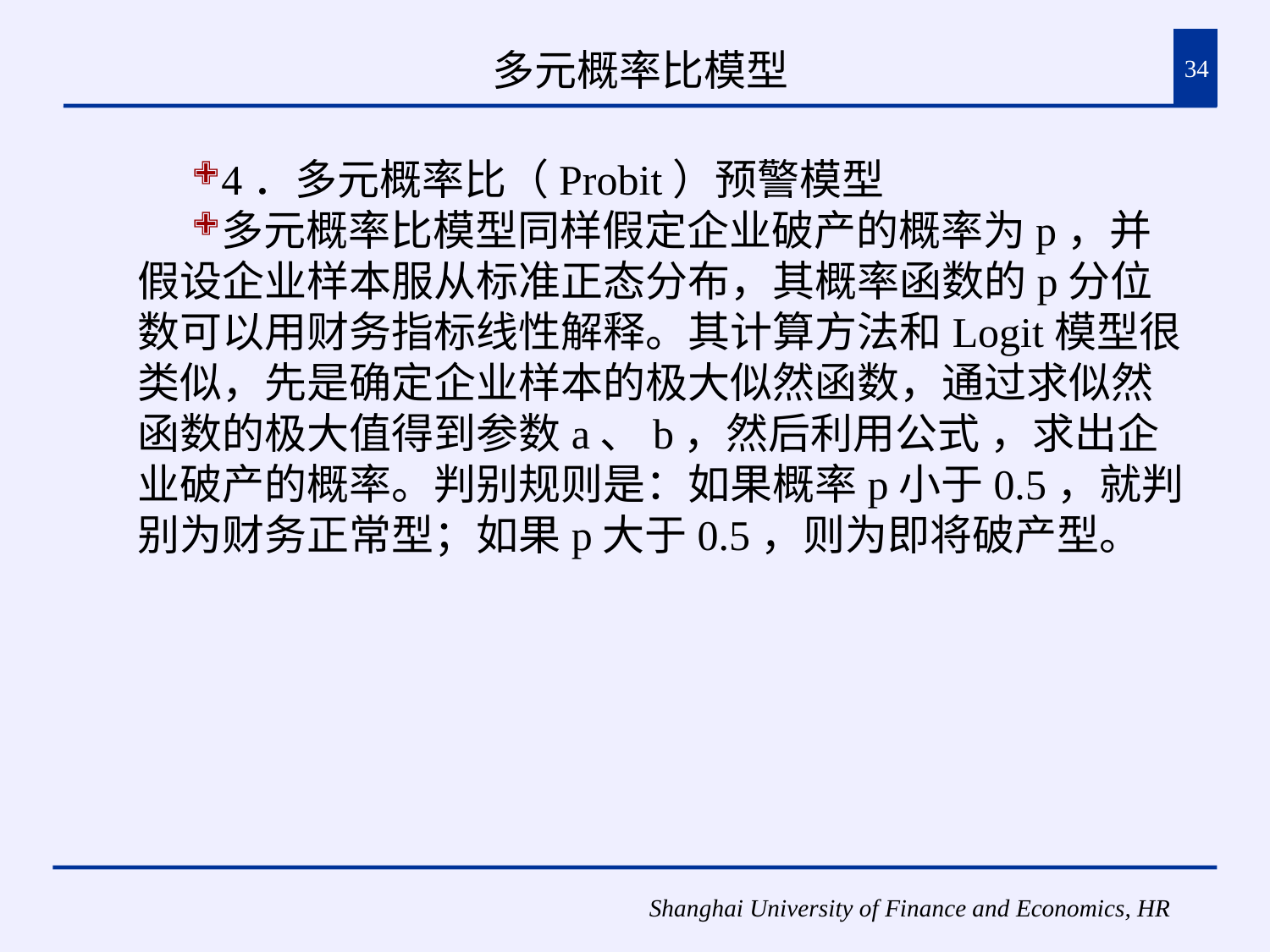

# 多元概率比模型
34
4．多元概率比（Probit）预警模型
多元概率比模型同样假定企业破产的概率为p，并假设企业样本服从标准正态分布，其概率函数的p分位数可以用财务指标线性解释。其计算方法和Logit模型很类似，先是确定企业样本的极大似然函数，通过求似然函数的极大值得到参数a、b，然后利用公式 ，求出企业破产的概率。判别规则是：如果概率p小于0.5，就判别为财务正常型；如果p大于0.5，则为即将破产型。